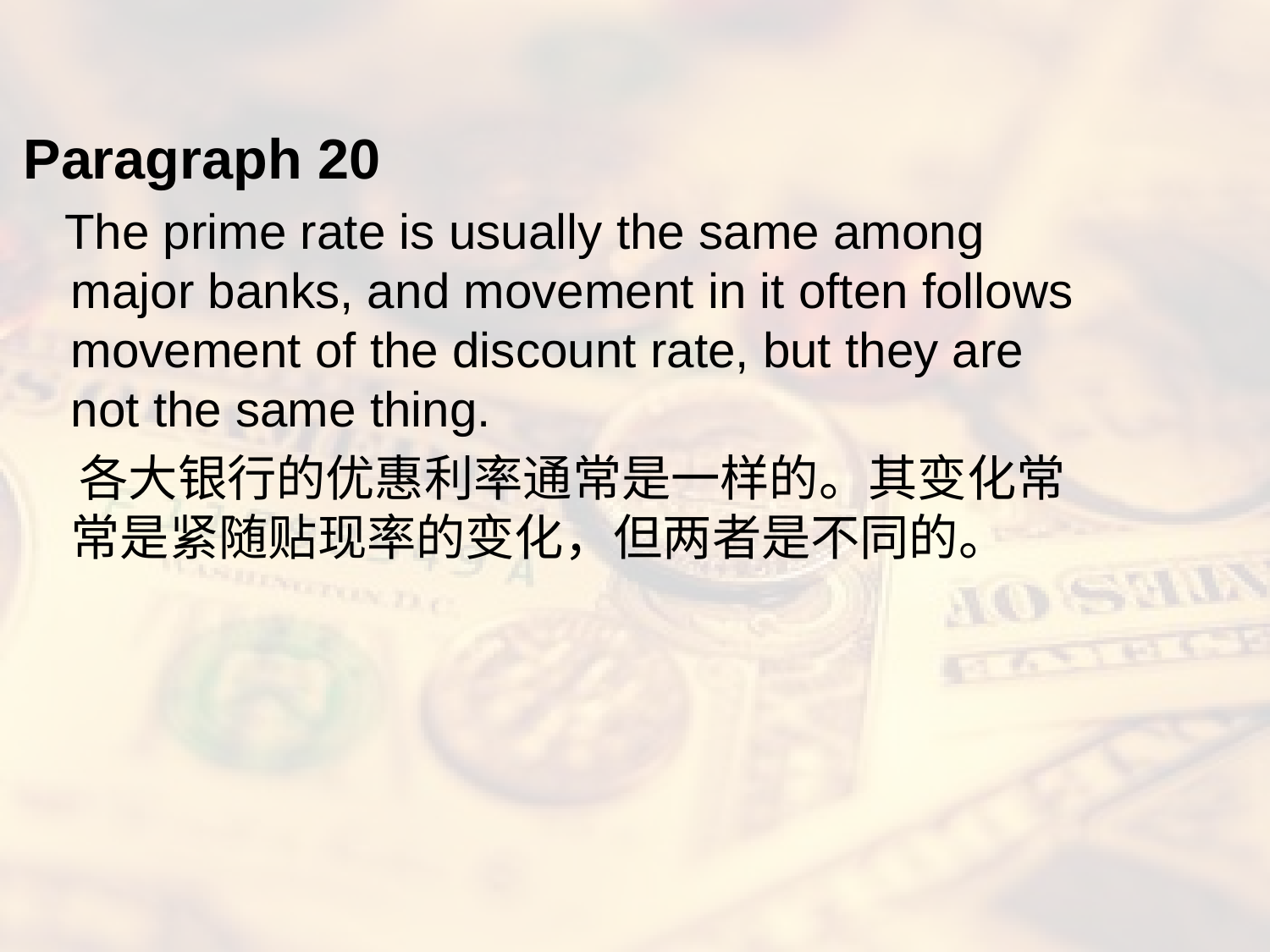

#
Paragraph 20
   The prime rate is usually the same among major banks, and movement in it often follows movement of the discount rate, but they are not the same thing.
    各大银行的优惠利率通常是一样的。其变化常常是紧随贴现率的变化，但两者是不同的。